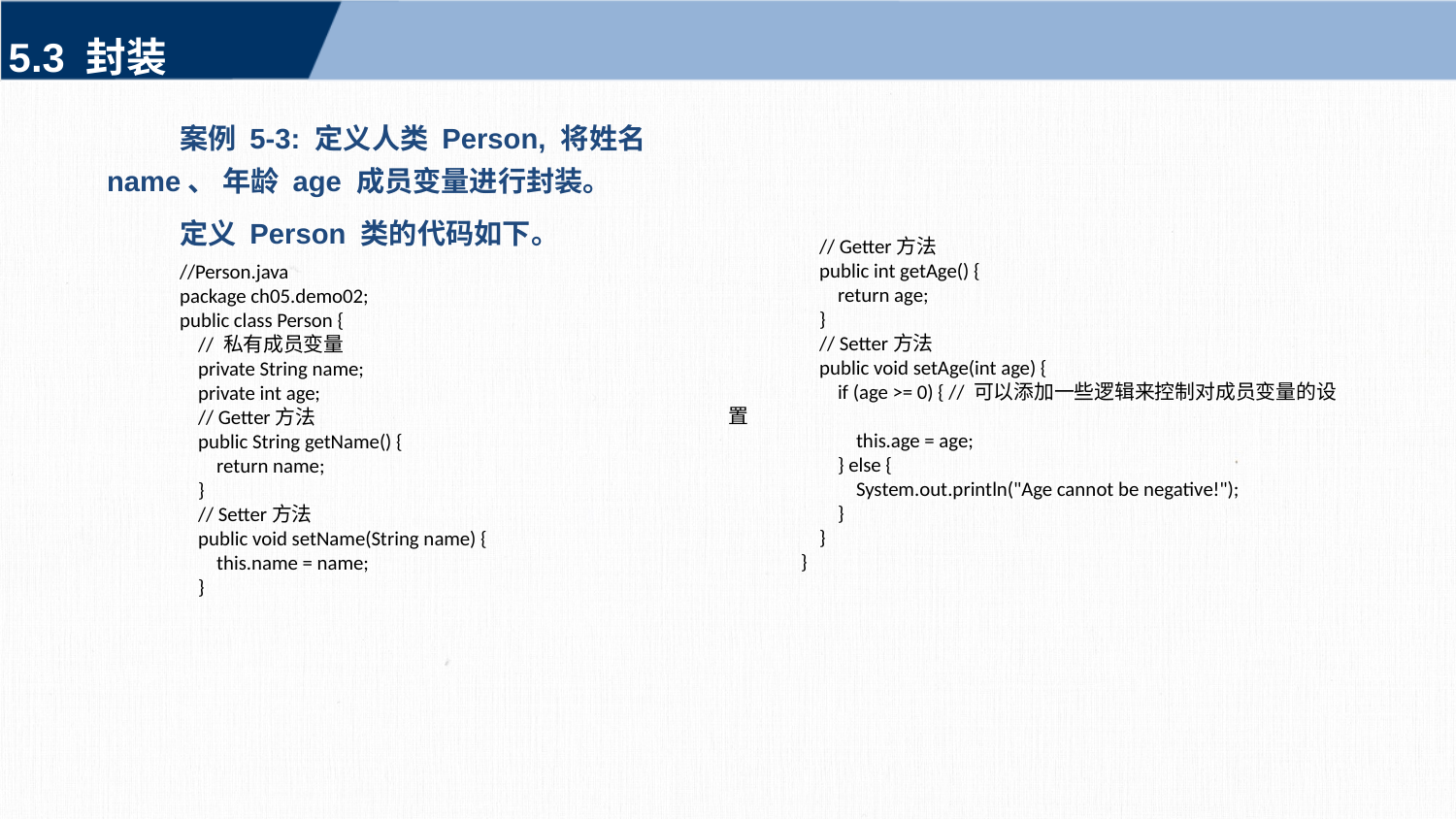

5.3 封装

案例 5-3: 定义人类 Person, 将姓名 name、 年龄 age 成员变量进行封装。
定义 Person 类的代码如下。
//Person.java
package ch05.demo02;
public class Person {
    // 私有成员变量
    private String name;
    private int age;
    // Getter方法
    public String getName() {
        return name;
    }
    // Setter方法
    public void setName(String name) {
        this.name = name;
    }

    // Getter方法
    public int getAge() {
        return age;
    }
    // Setter方法
    public void setAge(int age) {
        if (age >= 0) { // 可以添加一些逻辑来控制对成员变量的设置
            this.age = age;
        } else {
            System.out.println("Age cannot be negative!");
        }
    }
}